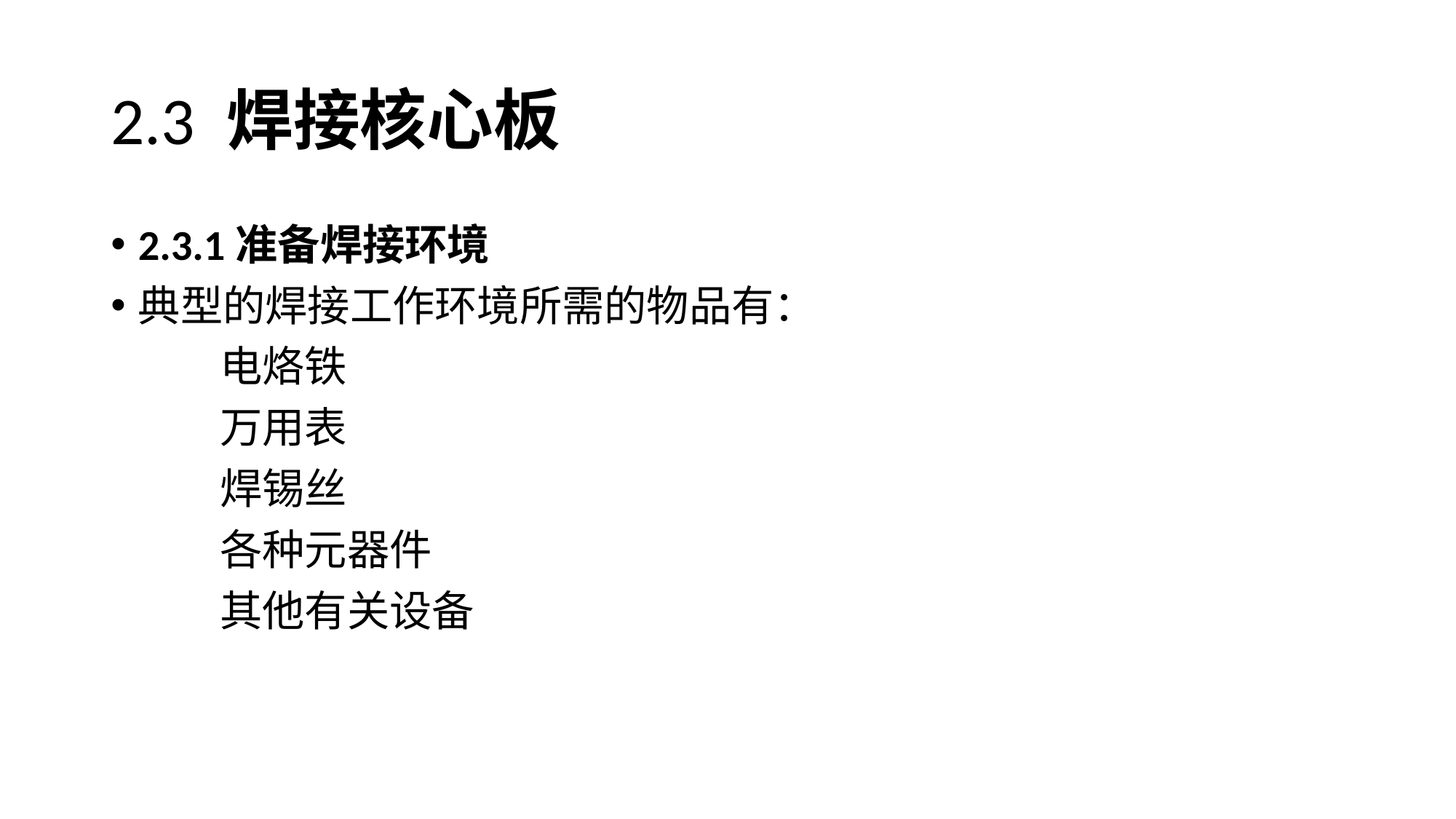

# 2.3 焊接核心板
2.3.1准备焊接环境
典型的焊接工作环境所需的物品有：
	电烙铁
	万用表
	焊锡丝
	各种元器件
	其他有关设备